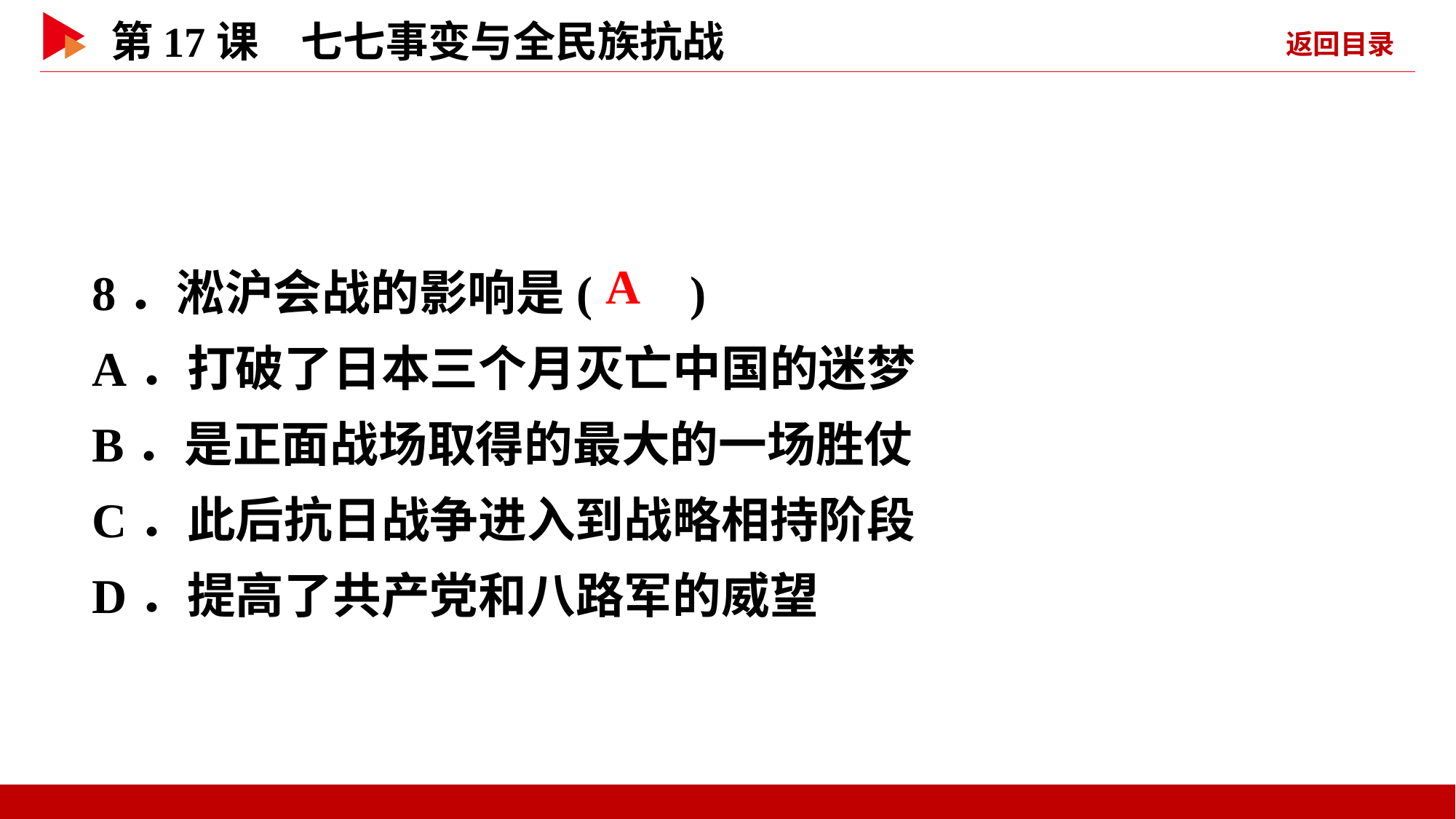

8．淞沪会战的影响是(        )
A．打破了日本三个月灭亡中国的迷梦
B．是正面战场取得的最大的一场胜仗
C．此后抗日战争进入到战略相持阶段
D．提高了共产党和八路军的威望
   A